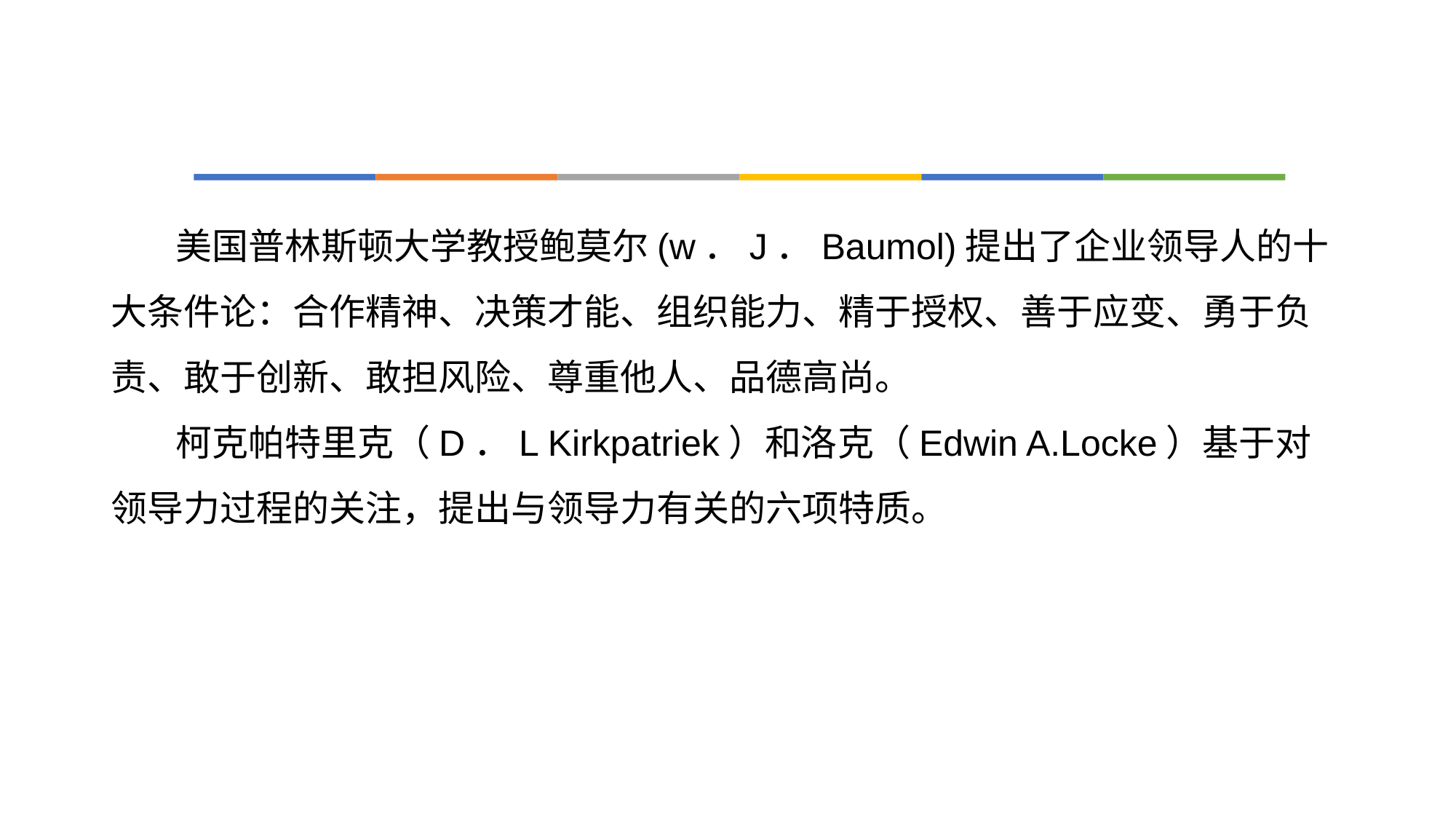

#
美国普林斯顿大学教授鲍莫尔(w．J．Baumol)提出了企业领导人的十大条件论：合作精神、决策才能、组织能力、精于授权、善于应变、勇于负责、敢于创新、敢担风险、尊重他人、品德高尚。
柯克帕特里克（D．L Kirkpatriek）和洛克（Edwin A.Locke）基于对领导力过程的关注，提出与领导力有关的六项特质。